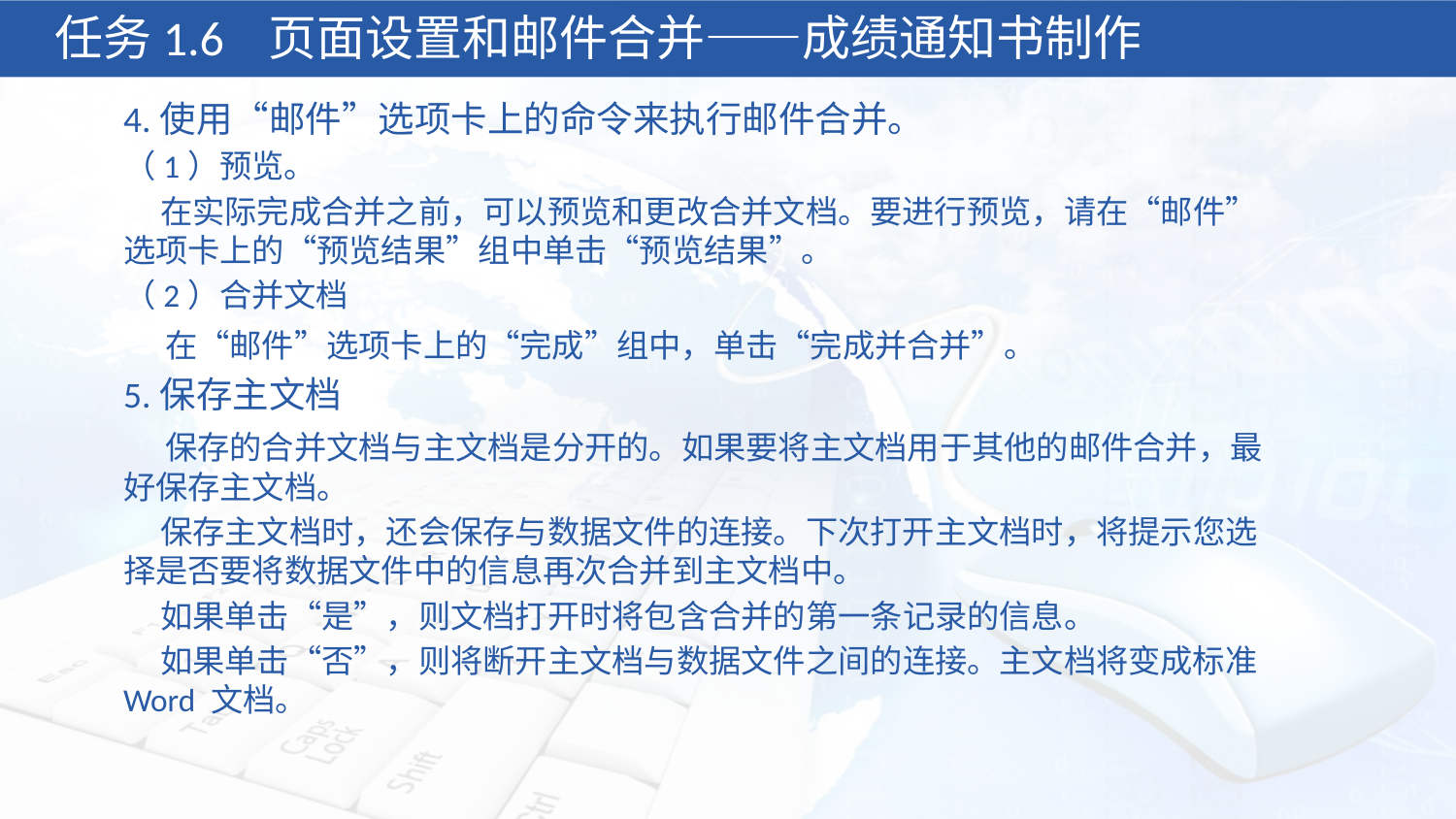

任务1.6   页面设置和邮件合并——成绩通知书制作
4.使用“邮件”选项卡上的命令来执行邮件合并。
（1）预览。
    在实际完成合并之前，可以预览和更改合并文档。要进行预览，请在“邮件”选项卡上的“预览结果”组中单击“预览结果”。
（2）合并文档
    在“邮件”选项卡上的“完成”组中，单击“完成并合并”。
5.保存主文档
    保存的合并文档与主文档是分开的。如果要将主文档用于其他的邮件合并，最好保存主文档。
    保存主文档时，还会保存与数据文件的连接。下次打开主文档时，将提示您选择是否要将数据文件中的信息再次合并到主文档中。
    如果单击“是”，则文档打开时将包含合并的第一条记录的信息。
    如果单击“否”，则将断开主文档与数据文件之间的连接。主文档将变成标准 Word 文档。